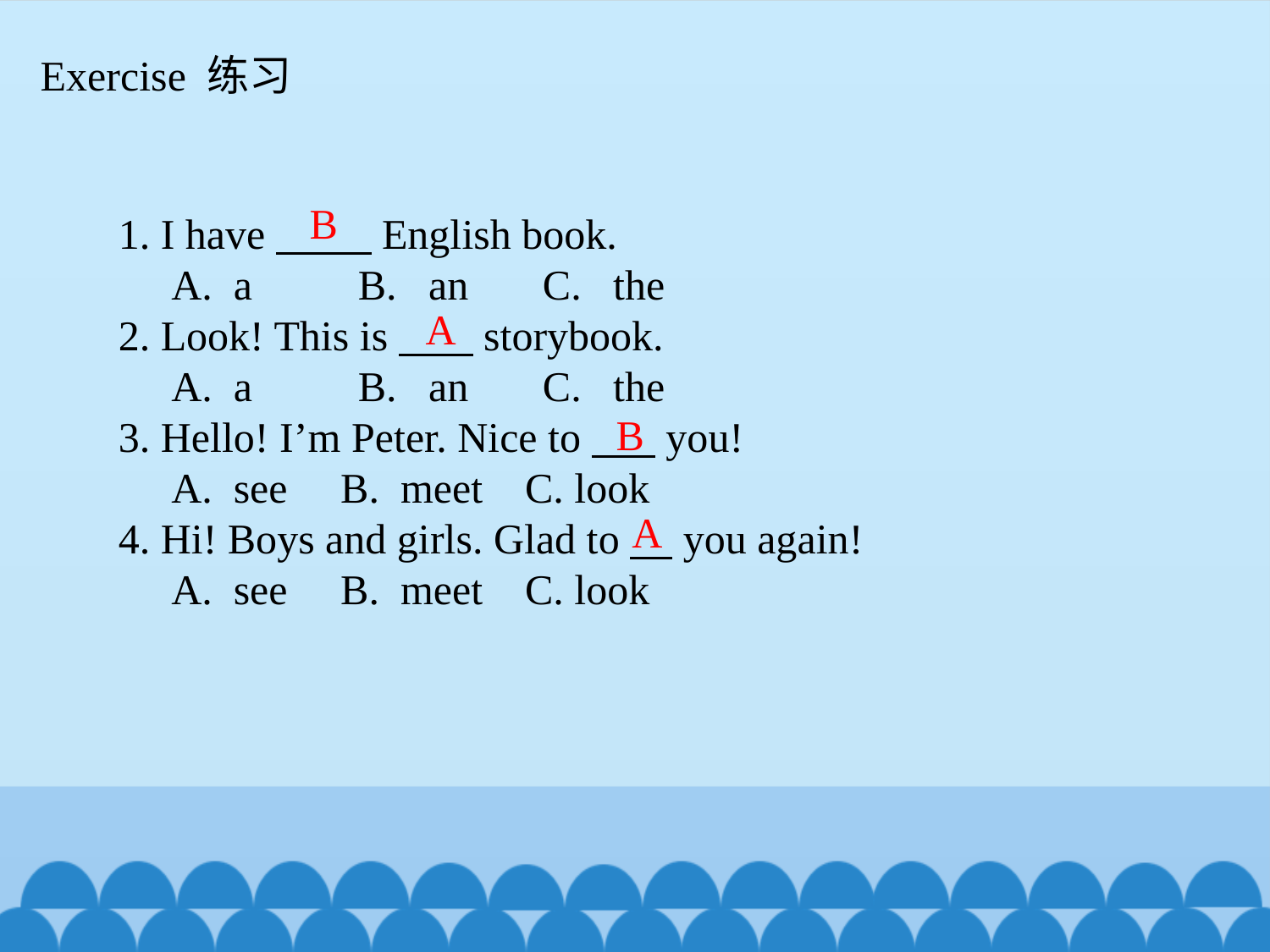

Exercise 练习
B
1. I have           English book.
     A.  a          B.   an       C.   the
2. Look! This is         storybook.
     A.  a          B.   an       C.   the
3. Hello! I’m Peter. Nice to        you!
     A.  see     B.  meet    C. look
4. Hi! Boys and girls. Glad to      you again!
     A.  see     B.  meet    C. look

A
B
A